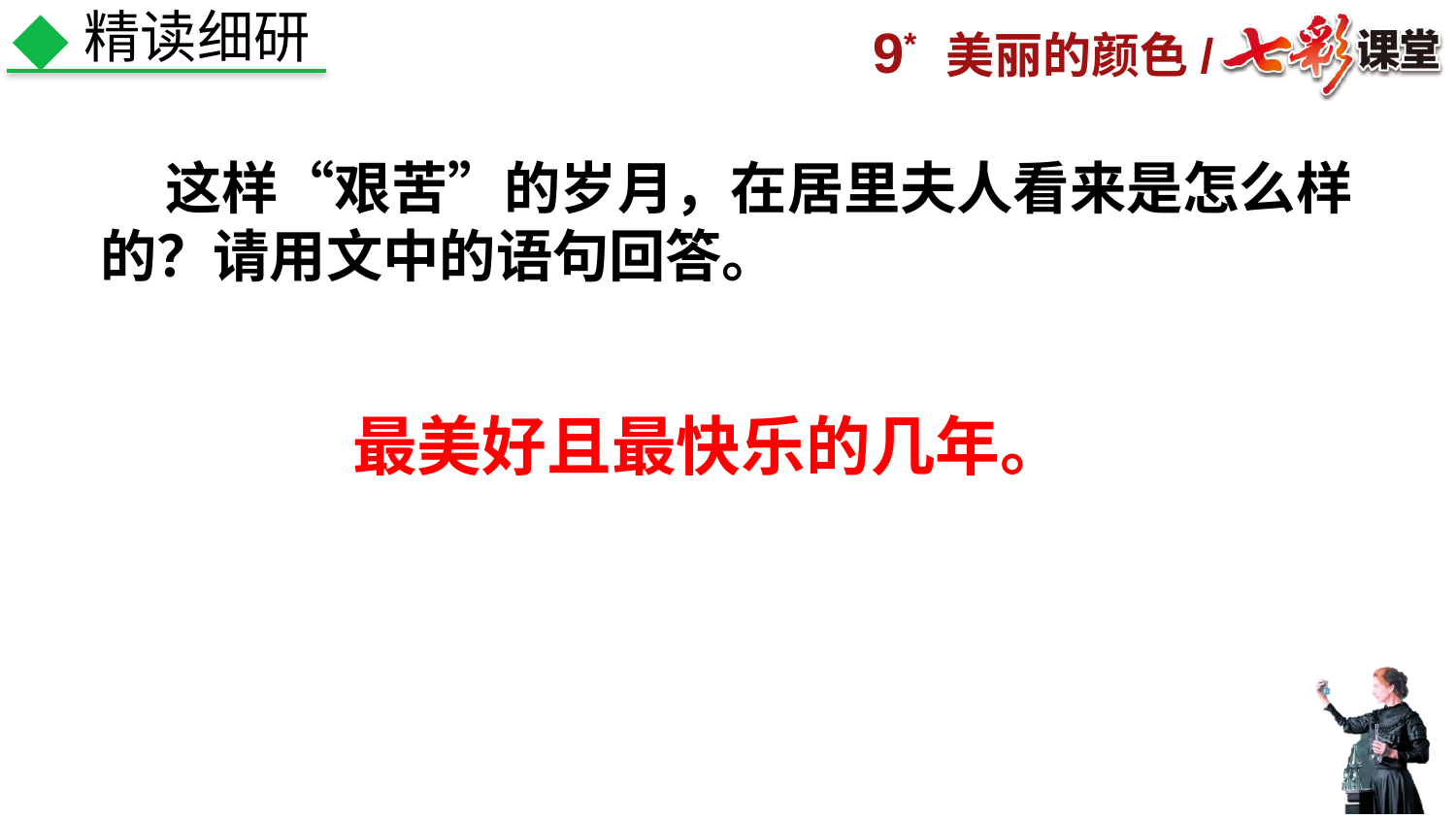

精读细研

    这样“艰苦”的岁月，在居里夫人看来是怎么样的？请用文中的语句回答。
最美好且最快乐的几年。